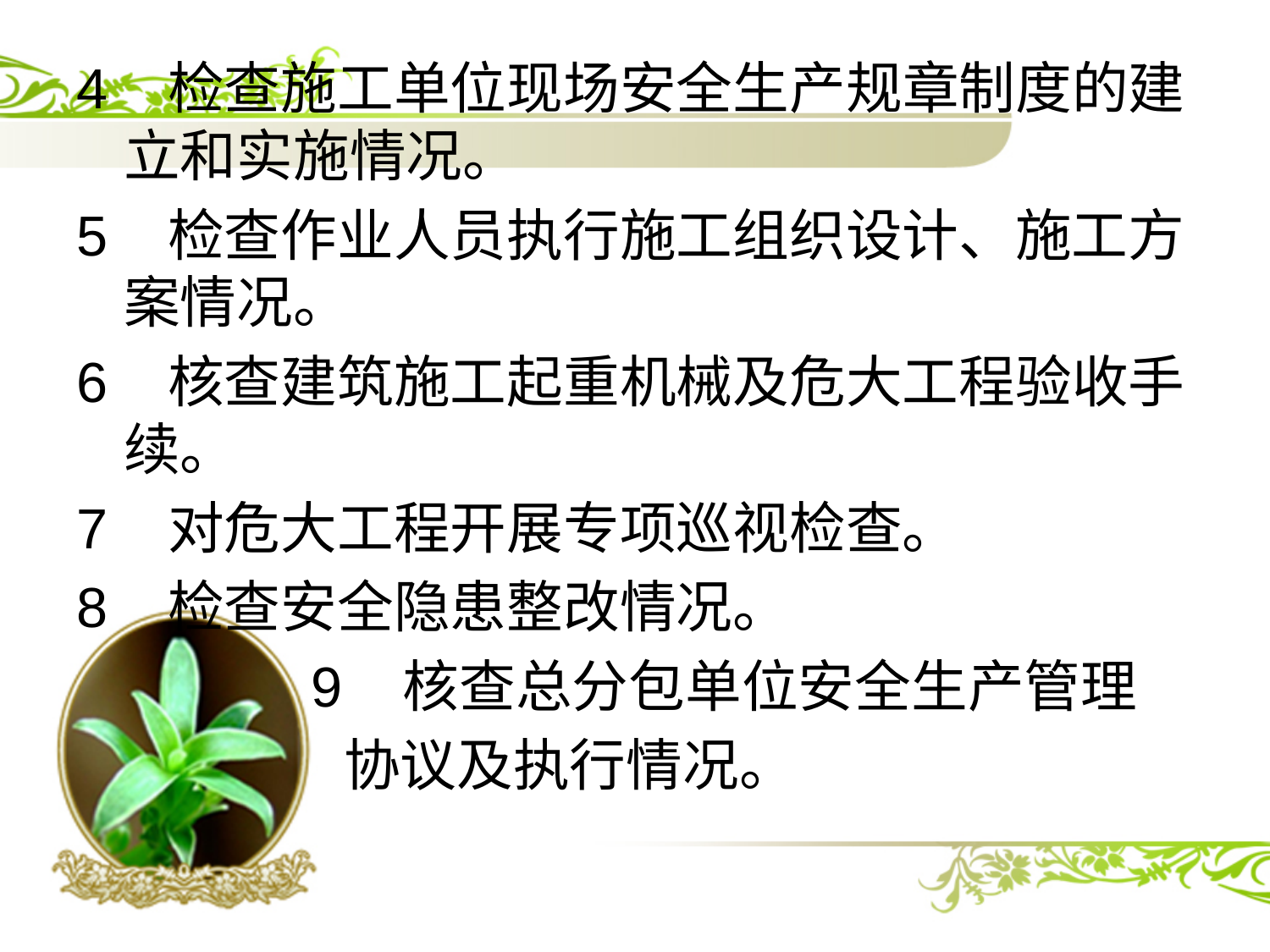

4   检查施工单位现场安全生产规章制度的建立和实施情况。
5   检查作业人员执行施工组织设计、施工方案情况。
6   核查建筑施工起重机械及危大工程验收手续。
7   对危大工程开展专项巡视检查。
8   检查安全隐患整改情况。
               9   核查总分包单位安全生产管理
                    协议及执行情况。